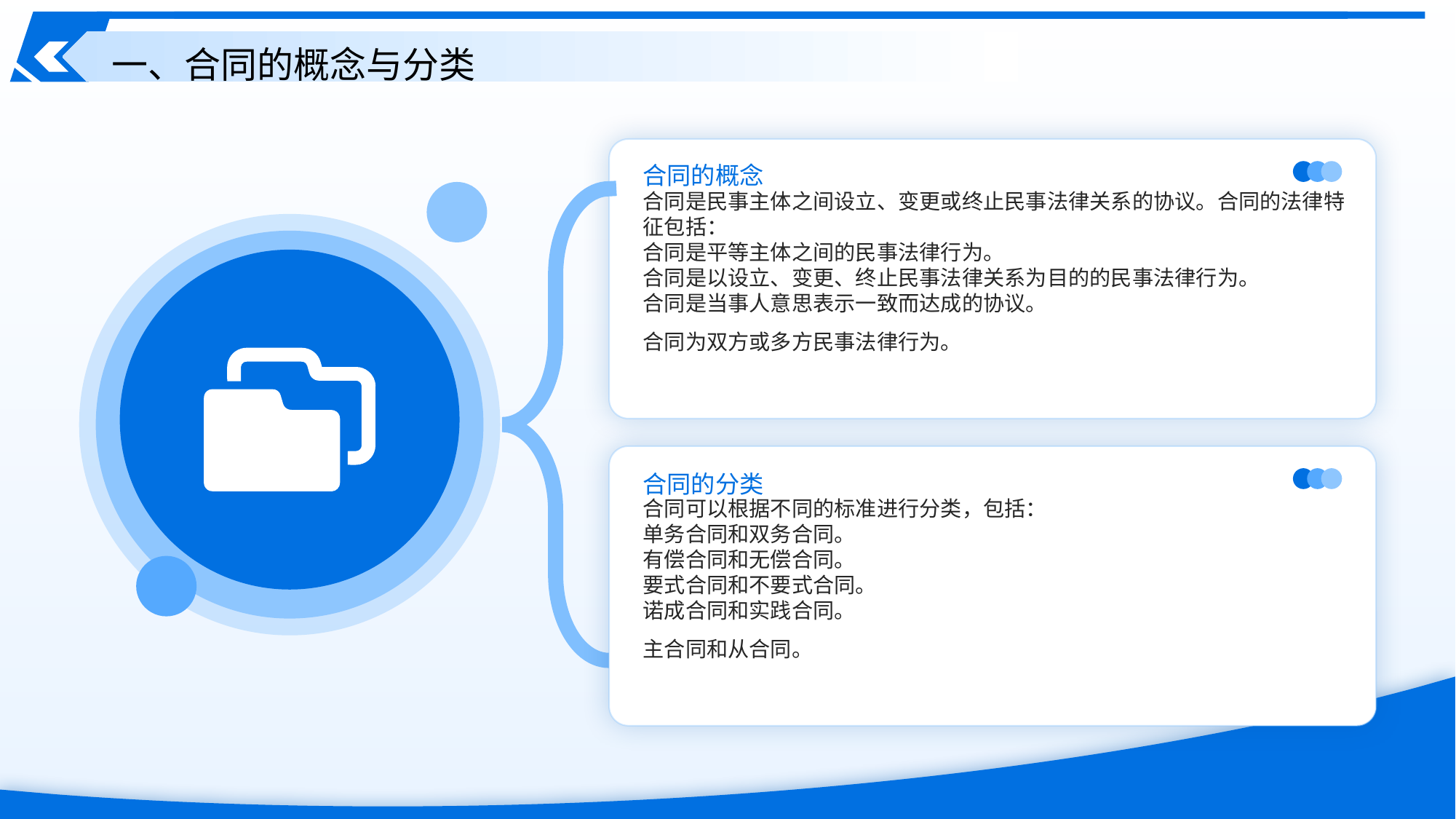

一、合同的概念与分类

合同的概念

合同是民事主体之间设立、变更或终止民事法律关系的协议。合同的法律特征包括：
合同是平等主体之间的民事法律行为。
合同是以设立、变更、终止民事法律关系为目的的民事法律行为。
合同是当事人意思表示一致而达成的协议。
合同为双方或多方民事法律行为。

合同的分类

合同可以根据不同的标准进行分类，包括：
单务合同和双务合同。
有偿合同和无偿合同。
要式合同和不要式合同。
诺成合同和实践合同。
主合同和从合同。